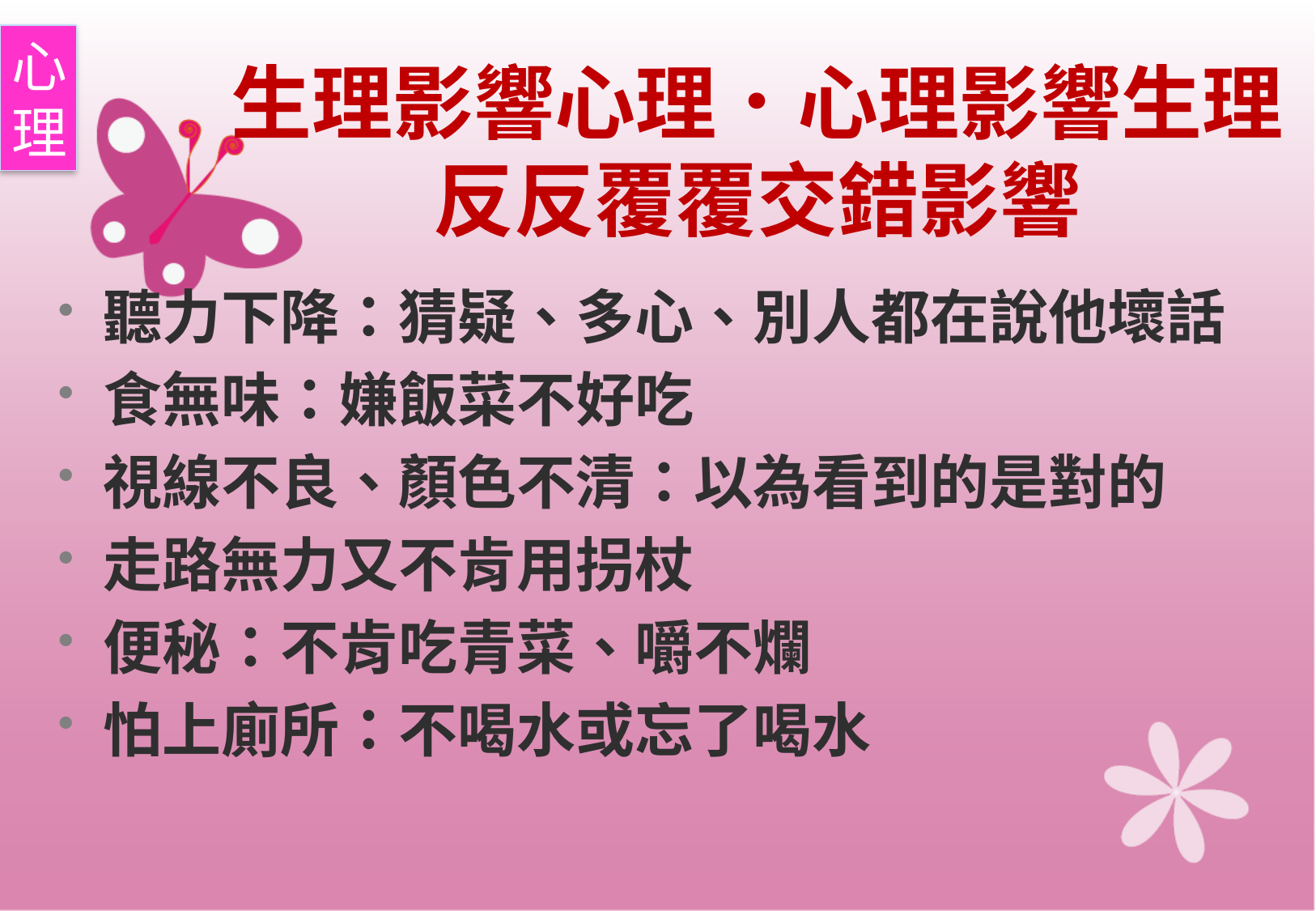

心
理
# 生理影響心理．心理影響生理 反反覆覆交錯影響
聽力下降：猜疑、多心、別人都在說他壞話
食無味：嫌飯菜不好吃
視線不良、顏色不清：以為看到的是對的
走路無力又不肯用拐杖
便秘：不肯吃青菜、嚼不爛
怕上廁所：不喝水或忘了喝水